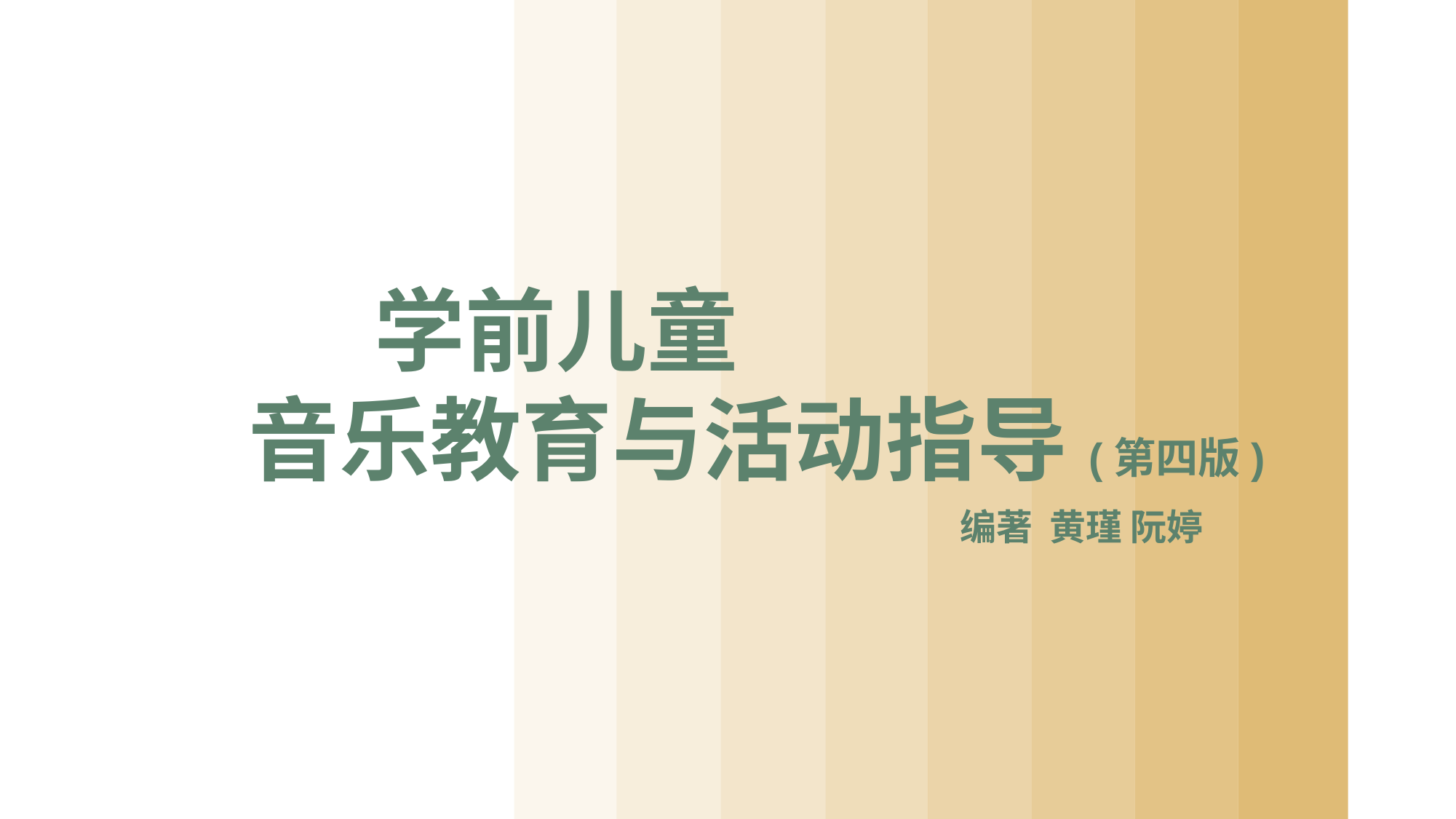

|  |  |  |  |  |  |  |  |  |  |
| --- | --- | --- | --- | --- | --- | --- | --- | --- | --- |
     学前儿童
音乐教育与活动指导(第四版)
编著  黄瑾 阮婷